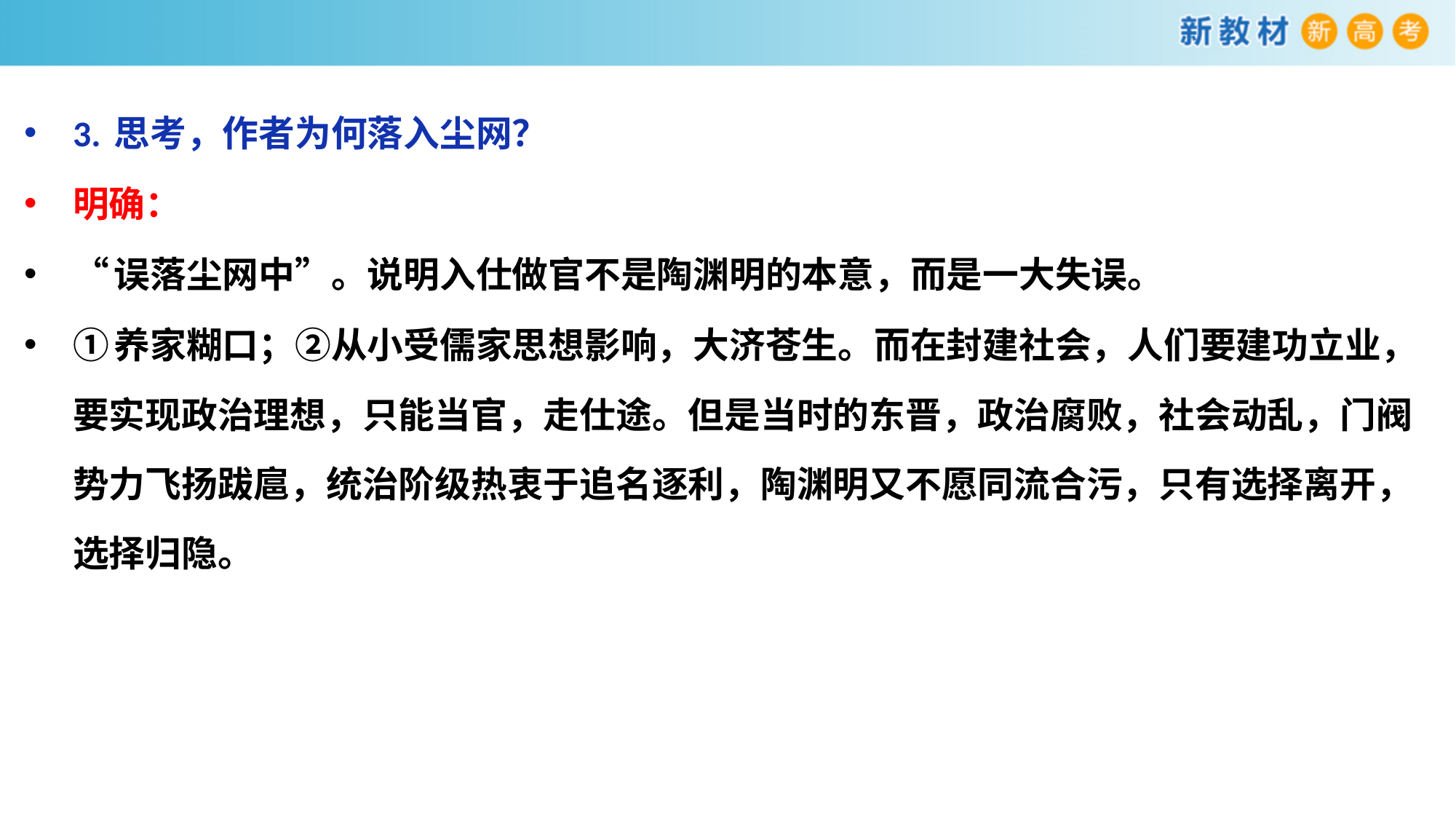

3. 思考，作者为何落入尘网？
明确：
“误落尘网中”。说明入仕做官不是陶渊明的本意，而是一大失误。
①养家糊口；②从小受儒家思想影响，大济苍生。而在封建社会，人们要建功立业，要实现政治理想，只能当官，走仕途。但是当时的东晋，政治腐败，社会动乱，门阀势力飞扬跋扈，统治阶级热衷于追名逐利，陶渊明又不愿同流合污，只有选择离开，选择归隐。